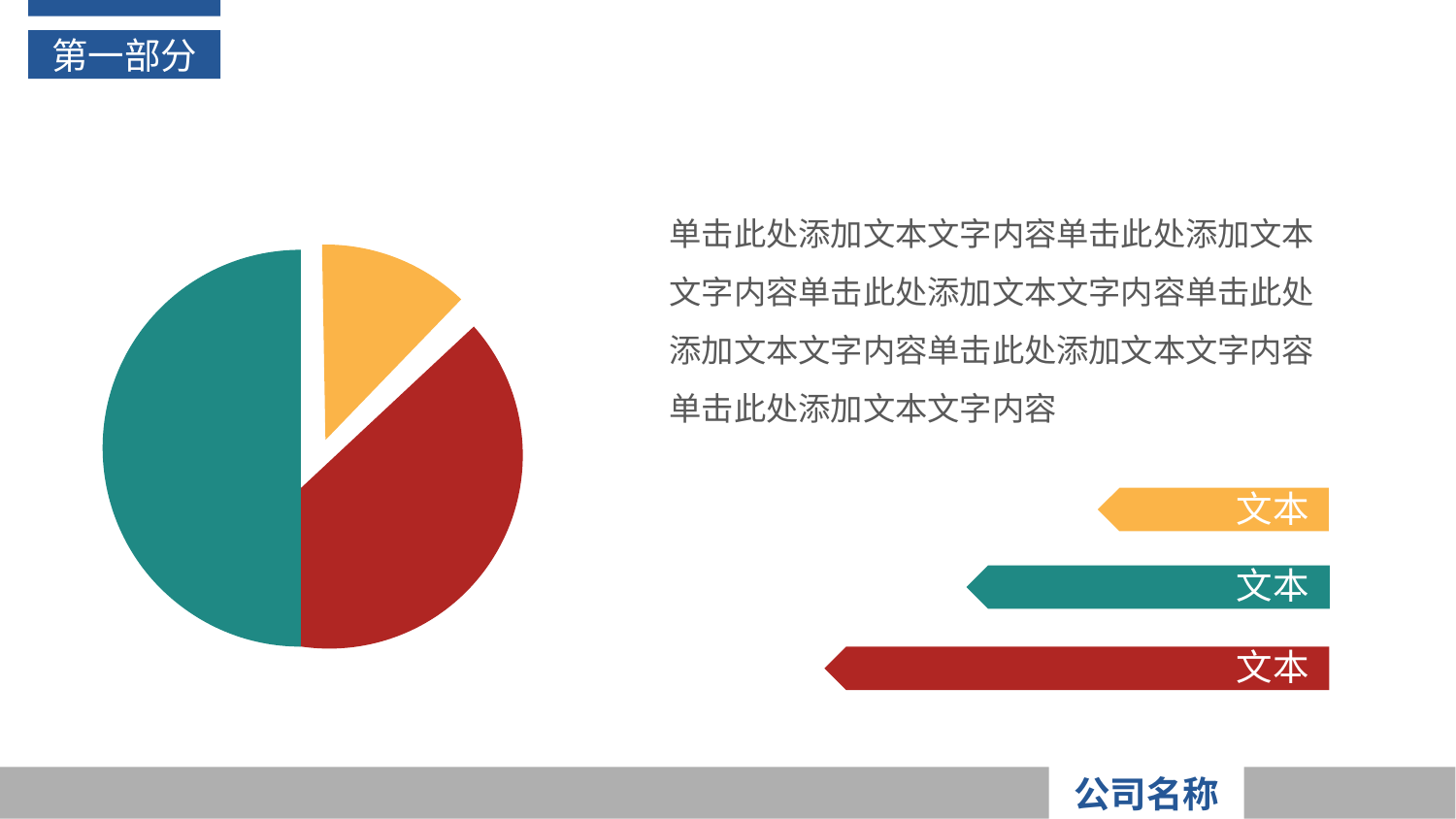

第一部分
单击此处添加文本文字内容单击此处添加文本文字内容单击此处添加文本文字内容单击此处添加文本文字内容单击此处添加文本文字内容单击此处添加文本文字内容

文本

文本

文本

公司名称